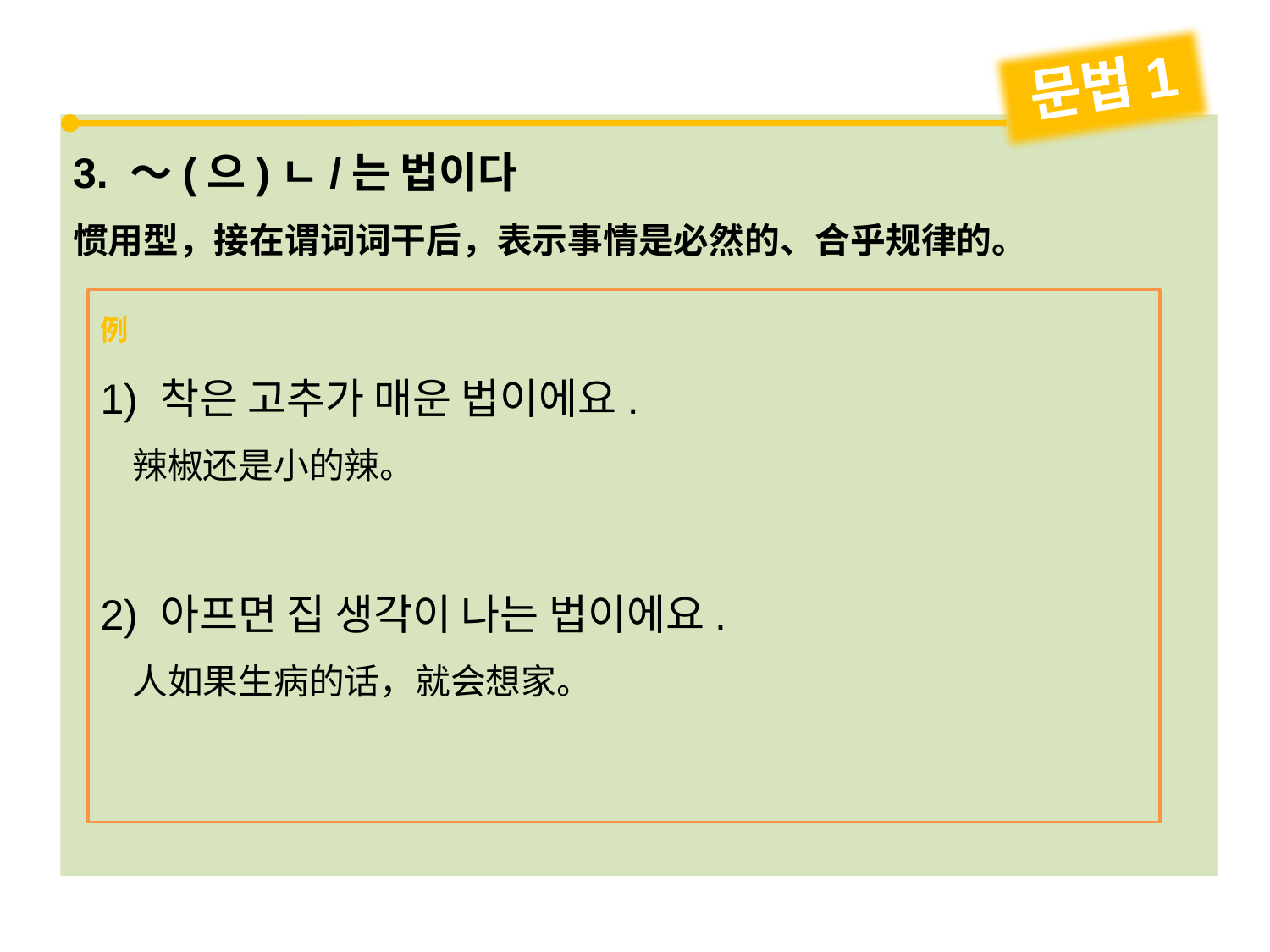

문법1
3. ～(으)ㄴ/는 법이다
惯用型，接在谓词词干后，表示事情是必然的、合乎规律的。

例
1) 착은 고추가 매운 법이에요.
   辣椒还是小的辣。

2) 아프면 집 생각이 나는 법이에요.
   人如果生病的话，就会想家。